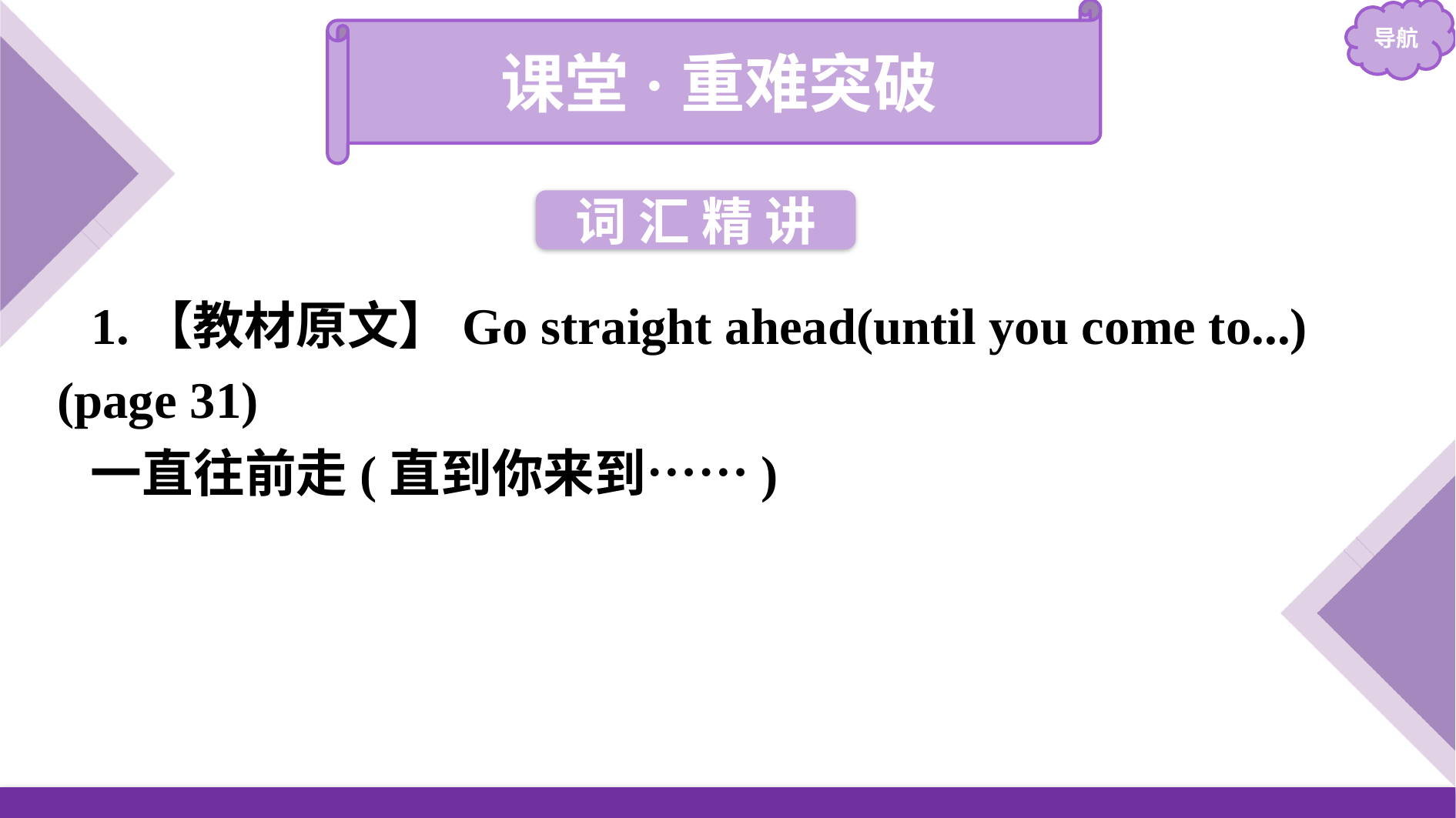

课堂·重难突破
词 汇 精 讲
1.【教材原文】Go straight ahead(until you come to...)(page 31)
一直往前走(直到你来到……)